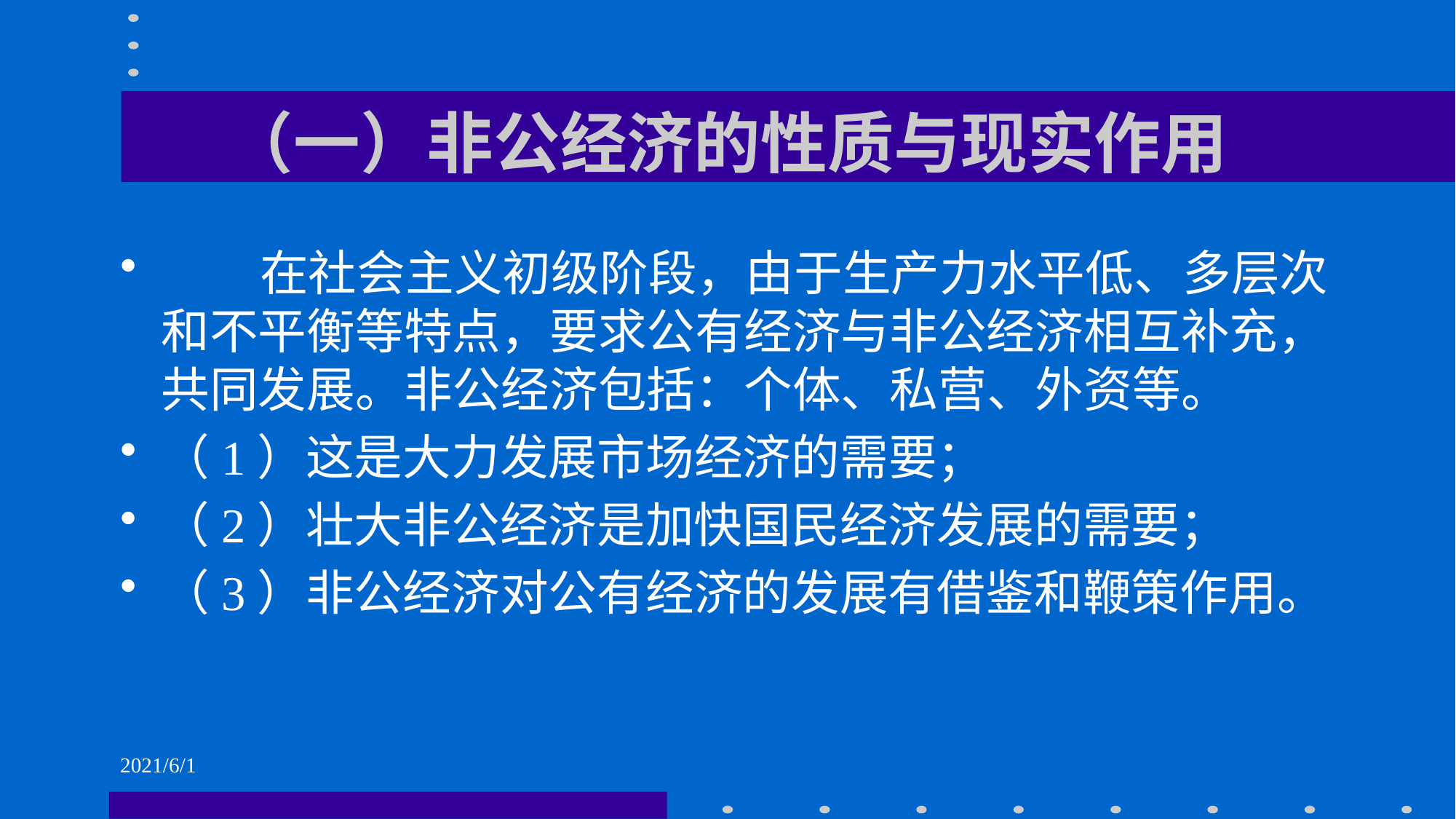

# （一）非公经济的性质与现实作用
        在社会主义初级阶段，由于生产力水平低、多层次和不平衡等特点，要求公有经济与非公经济相互补充，共同发展。非公经济包括：个体、私营、外资等。
（1）这是大力发展市场经济的需要；
（2）壮大非公经济是加快国民经济发展的需要；
（3）非公经济对公有经济的发展有借鉴和鞭策作用。
2021/6/1